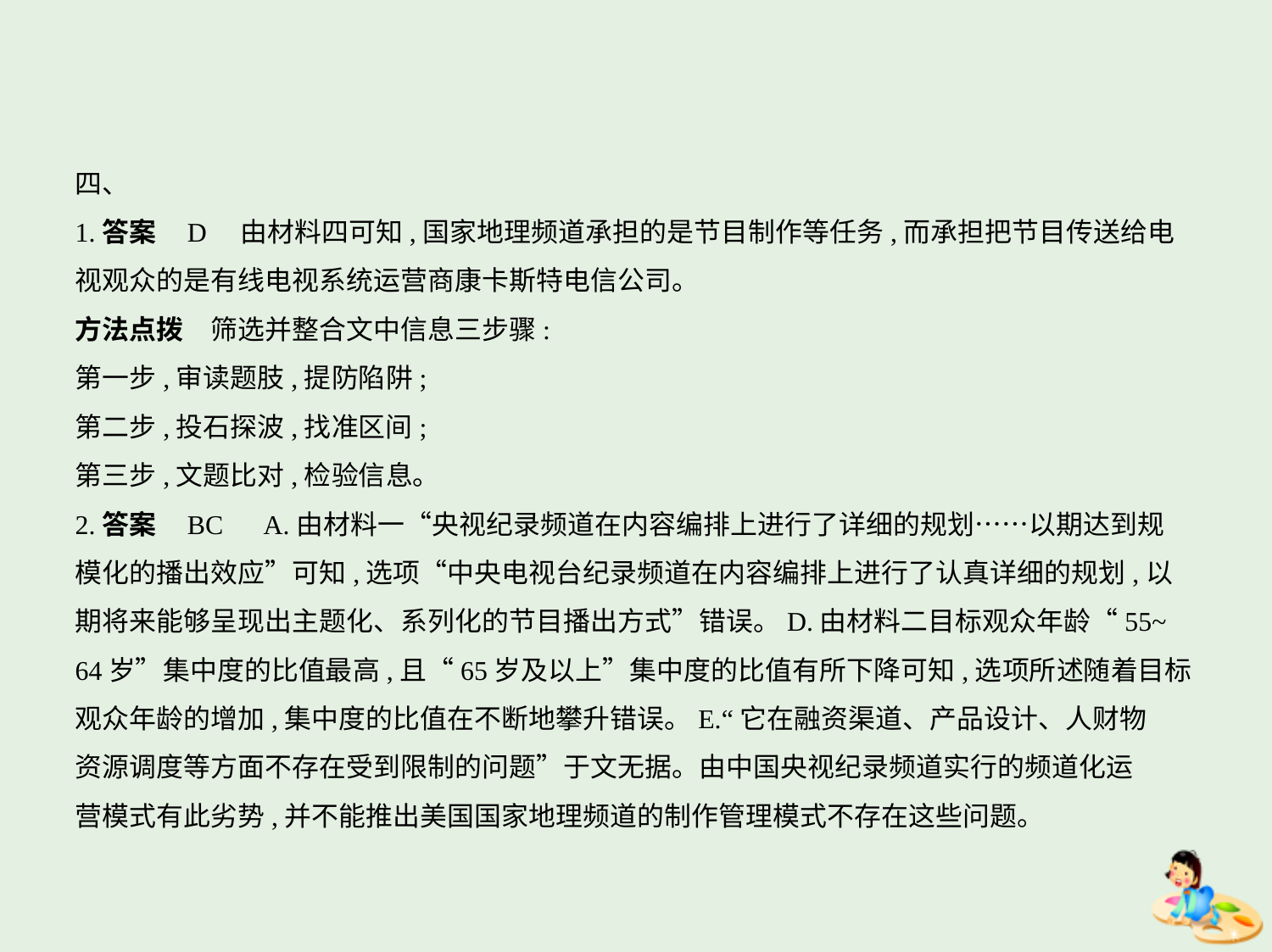

四、
1.答案    D　由材料四可知,国家地理频道承担的是节目制作等任务,而承担把节目传送给电
视观众的是有线电视系统运营商康卡斯特电信公司。
方法点拨　筛选并整合文中信息三步骤:
第一步,审读题肢,提防陷阱;
第二步,投石探波,找准区间;
第三步,文题比对,检验信息。
2.答案    BC　A.由材料一“央视纪录频道在内容编排上进行了详细的规划……以期达到规
模化的播出效应”可知,选项“中央电视台纪录频道在内容编排上进行了认真详细的规划,以
期将来能够呈现出主题化、系列化的节目播出方式”错误。D.由材料二目标观众年龄“55~
64岁”集中度的比值最高,且“65岁及以上”集中度的比值有所下降可知,选项所述随着目标
观众年龄的增加,集中度的比值在不断地攀升错误。E.“它在融资渠道、产品设计、人财物
资源调度等方面不存在受到限制的问题”于文无据。由中国央视纪录频道实行的频道化运
营模式有此劣势,并不能推出美国国家地理频道的制作管理模式不存在这些问题。